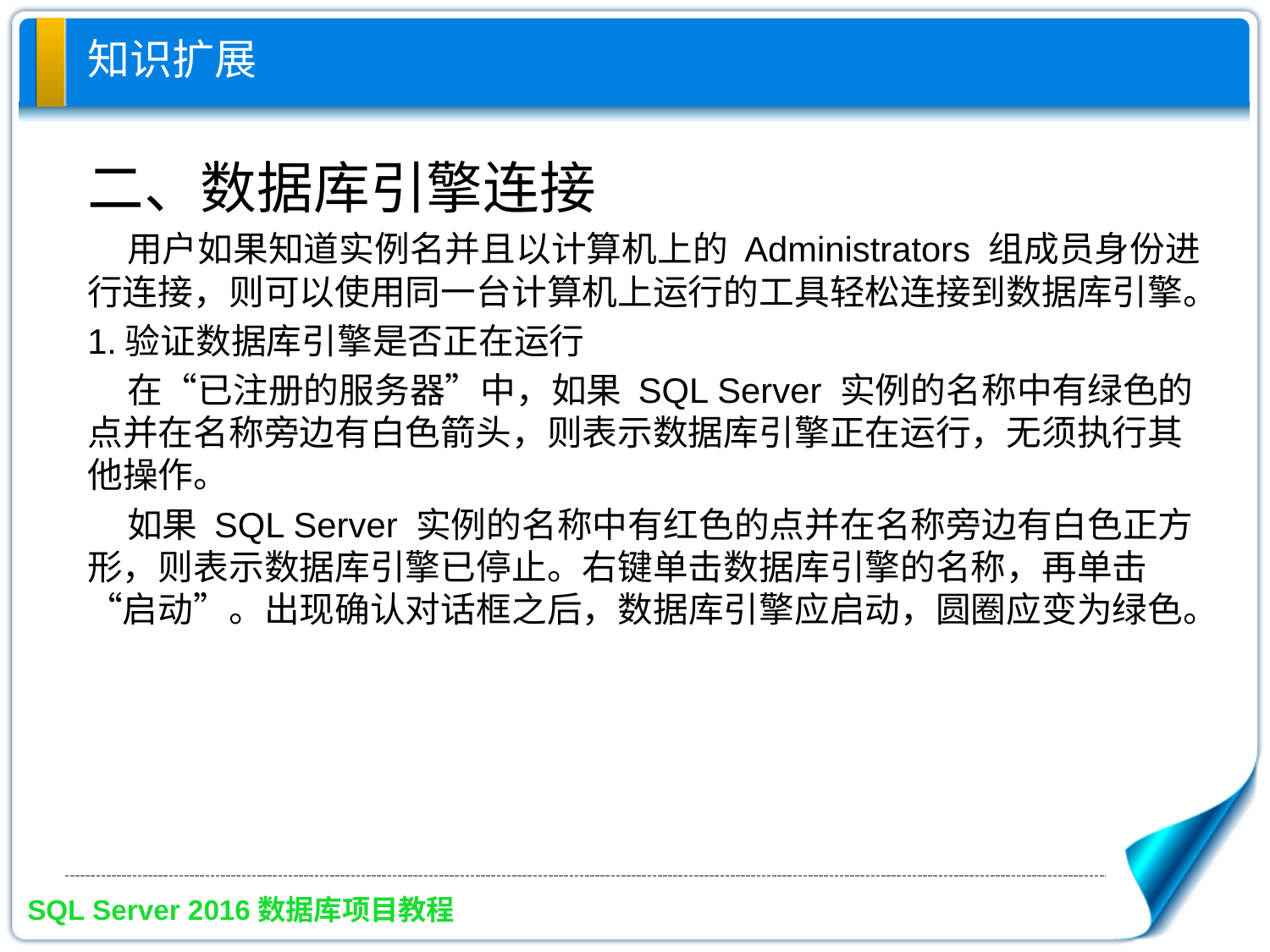

# 知识扩展
二、数据库引擎连接
    用户如果知道实例名并且以计算机上的 Administrators 组成员身份进行连接，则可以使用同一台计算机上运行的工具轻松连接到数据库引擎。
1.验证数据库引擎是否正在运行
    在“已注册的服务器”中，如果 SQL Server 实例的名称中有绿色的点并在名称旁边有白色箭头，则表示数据库引擎正在运行，无须执行其他操作。
    如果 SQL Server 实例的名称中有红色的点并在名称旁边有白色正方形，则表示数据库引擎已停止。右键单击数据库引擎的名称，再单击“启动”。出现确认对话框之后，数据库引擎应启动，圆圈应变为绿色。